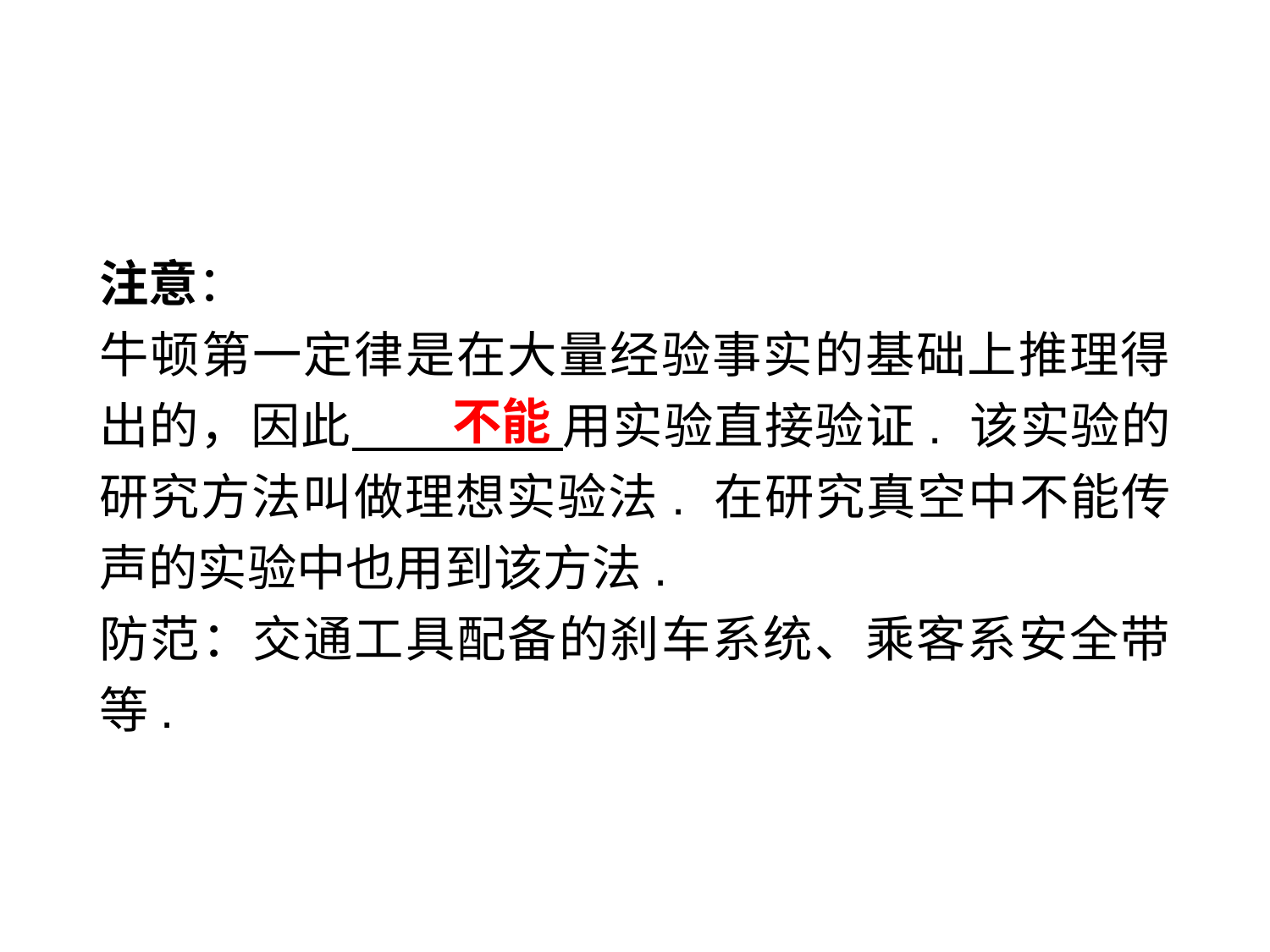

注意：
牛顿第一定律是在大量经验事实的基础上推理得出的，因此　         　用实验直接验证. 该实验的研究方法叫做理想实验法. 在研究真空中不能传声的实验中也用到该方法.
防范：交通工具配备的刹车系统、乘客系安全带等.
不能